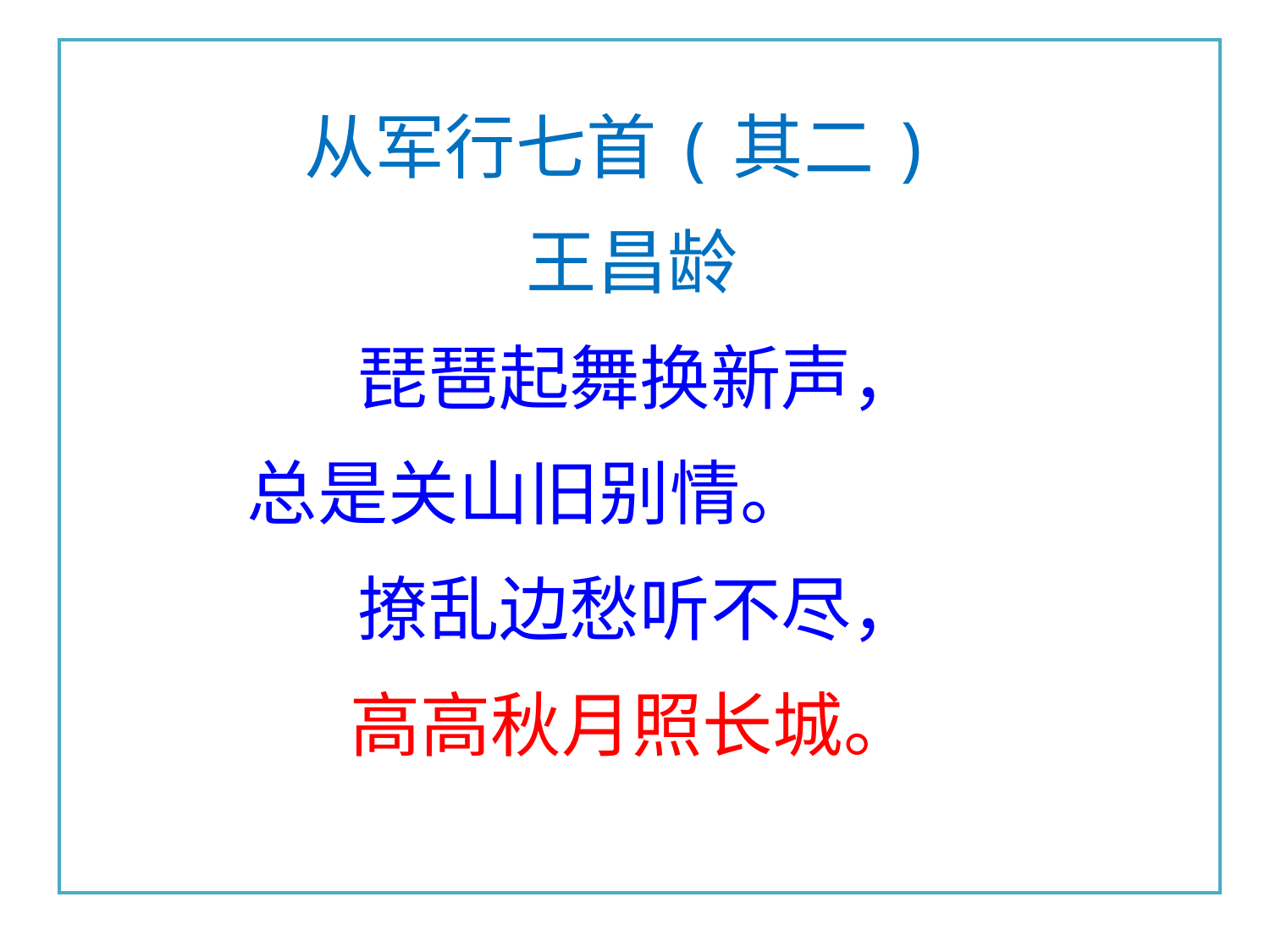

从军行七首(其二)
王昌龄
琵琶起舞换新声，
总是关山旧别情。
撩乱边愁听不尽，
高高秋月照长城。